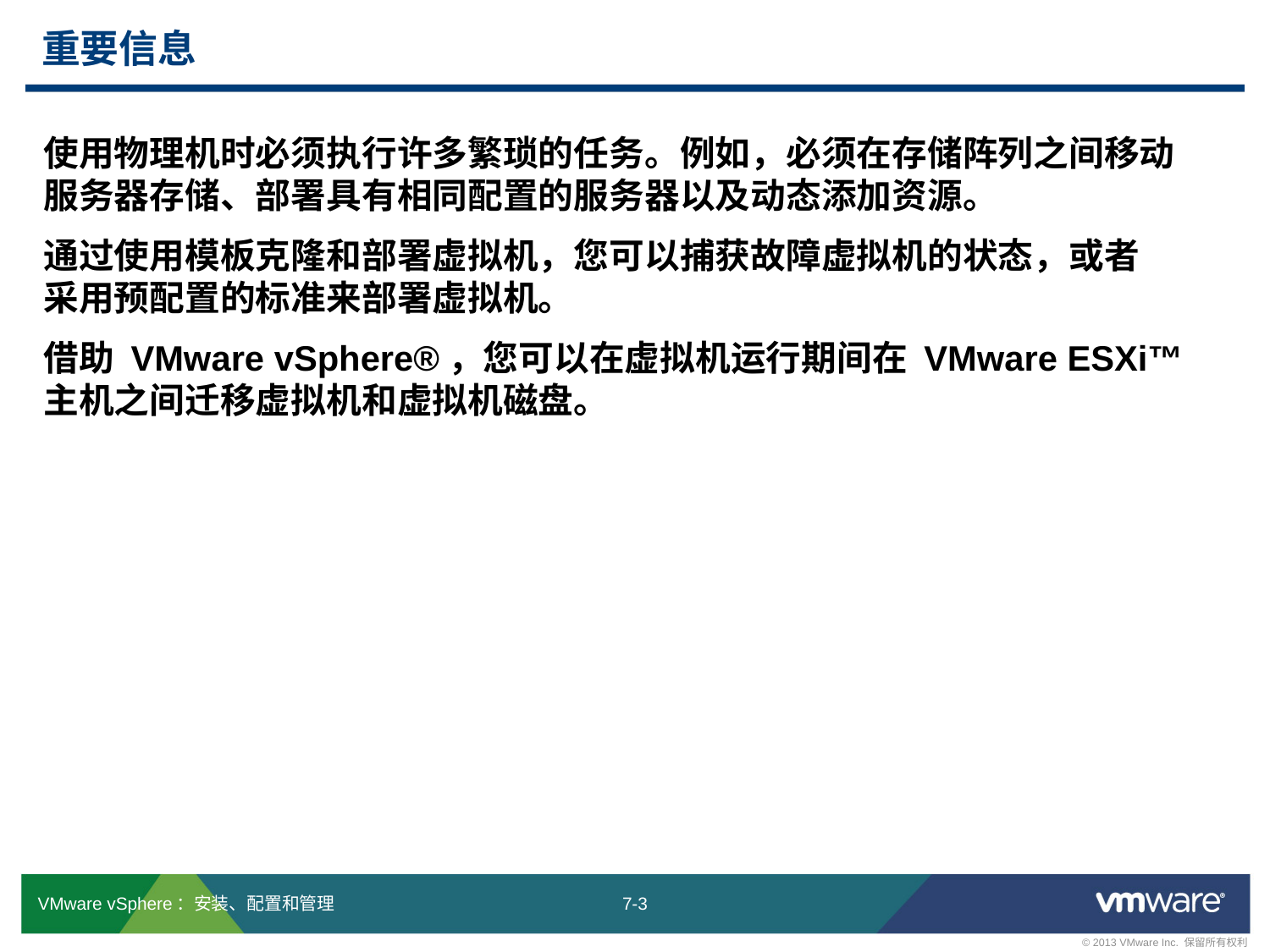

# 重要信息
使用物理机时必须执行许多繁琐的任务。例如，必须在存储阵列之间移动
服务器存储、部署具有相同配置的服务器以及动态添加资源。
通过使用模板克隆和部署虚拟机，您可以捕获故障虚拟机的状态，或者
采用预配置的标准来部署虚拟机。
借助 VMware vSphere®，您可以在虚拟机运行期间在 VMware ESXi™
主机之间迁移虚拟机和虚拟机磁盘。